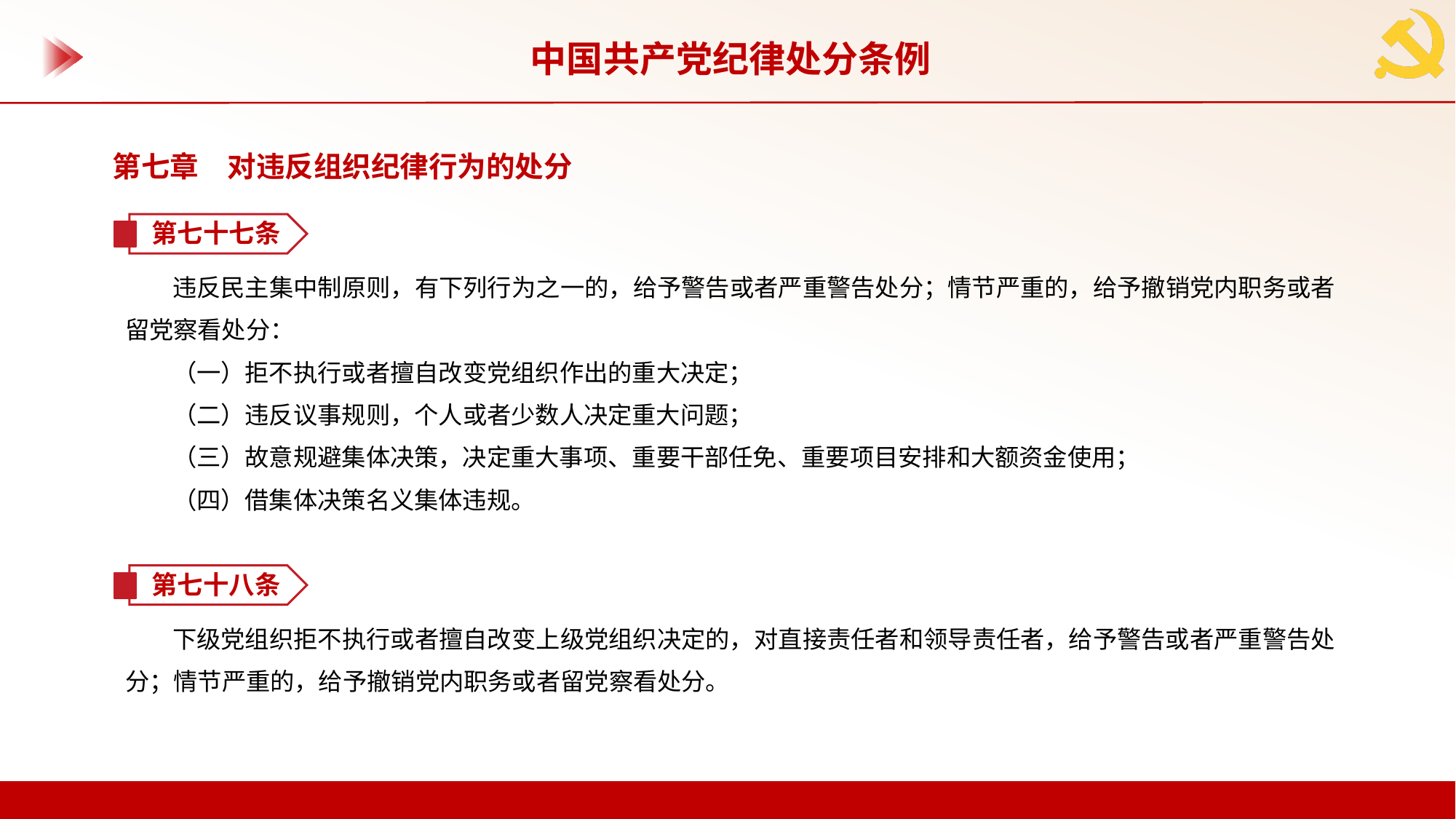

中国共产党纪律处分条例
第七章　对违反组织纪律行为的处分
第七十七条

违反民主集中制原则，有下列行为之一的，给予警告或者严重警告处分；情节严重的，给予撤销党内职务或者留党察看处分：
（一）拒不执行或者擅自改变党组织作出的重大决定；
（二）违反议事规则，个人或者少数人决定重大问题；
（三）故意规避集体决策，决定重大事项、重要干部任免、重要项目安排和大额资金使用；
（四）借集体决策名义集体违规。
第七十八条

下级党组织拒不执行或者擅自改变上级党组织决定的，对直接责任者和领导责任者，给予警告或者严重警告处分；情节严重的，给予撤销党内职务或者留党察看处分。